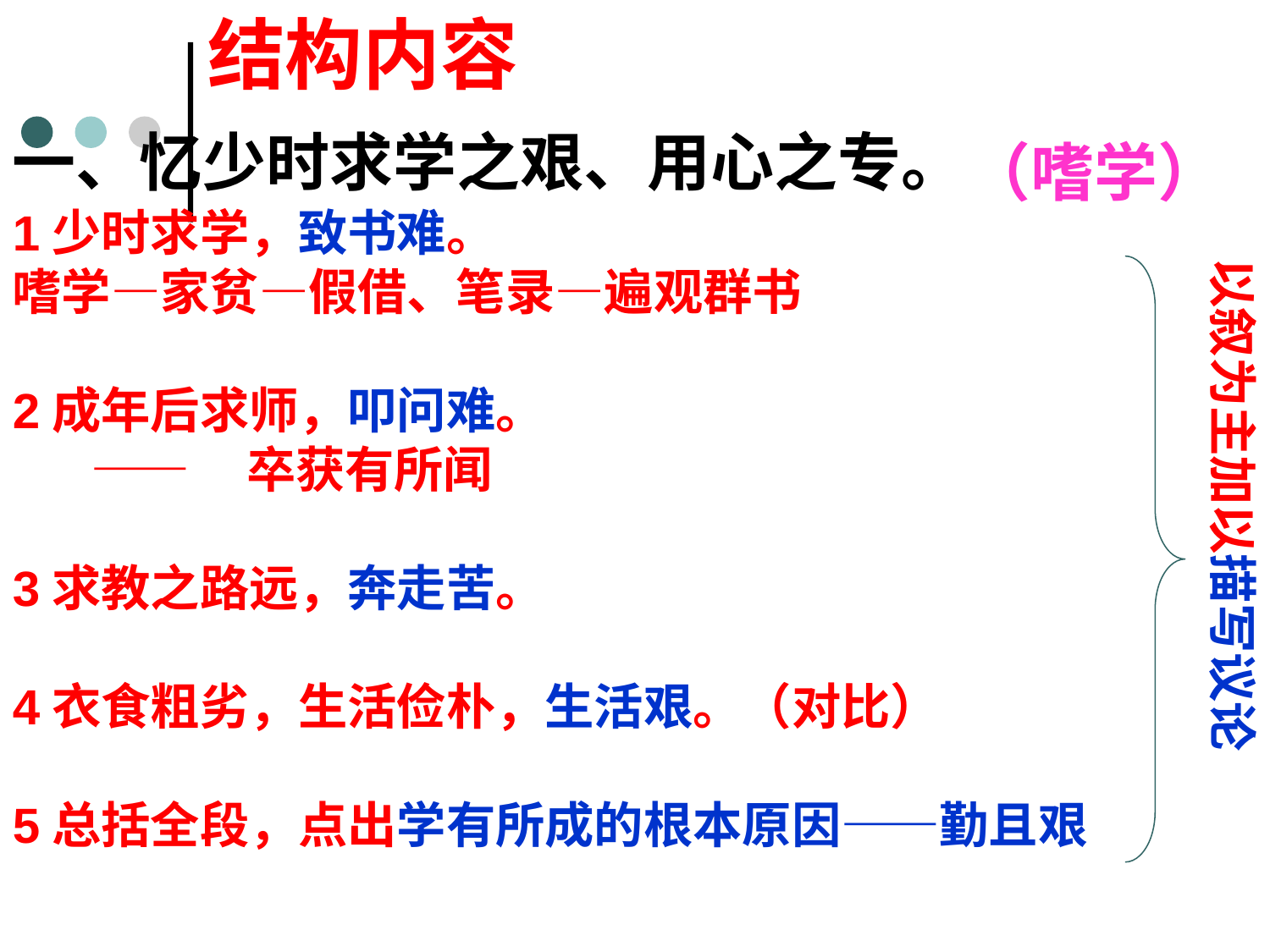

结构内容
一、忆少时求学之艰、用心之专。
（嗜学）
1少时求学，致书难。
嗜学—家贫—假借、笔录—遍观群书

2成年后求师，叩问难。
       ——    卒获有所闻

3求教之路远，奔走苦。

4衣食粗劣，生活俭朴，生活艰。（对比）

5总括全段，点出学有所成的根本原因——勤且艰
以叙为主加以描写议论